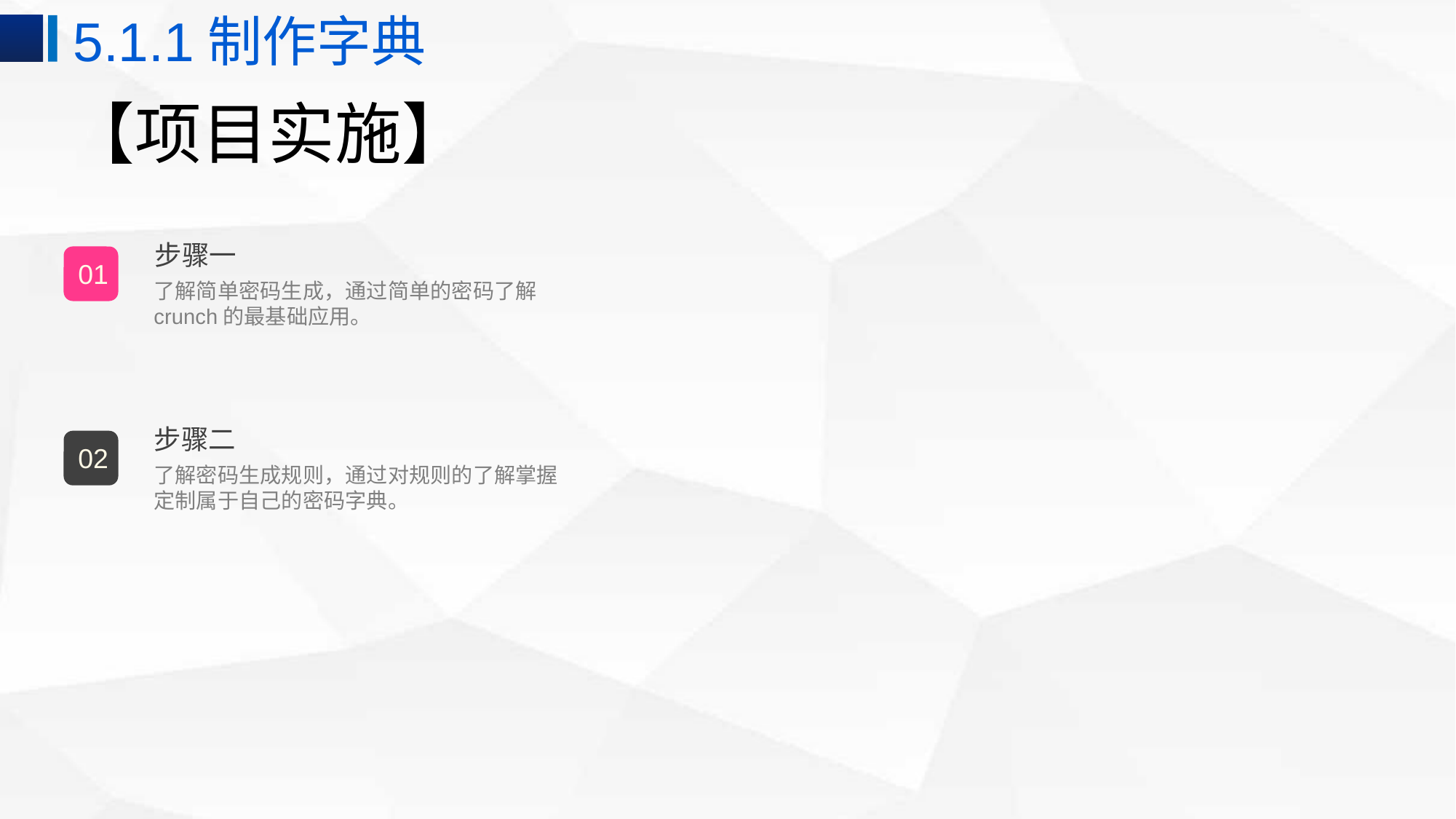

5.1.1制作字典

# 【项目实施】
步骤一

01
了解简单密码生成，通过简单的密码了解crunch的最基础应用。
步骤二

02
了解密码生成规则，通过对规则的了解掌握定制属于自己的密码字典。